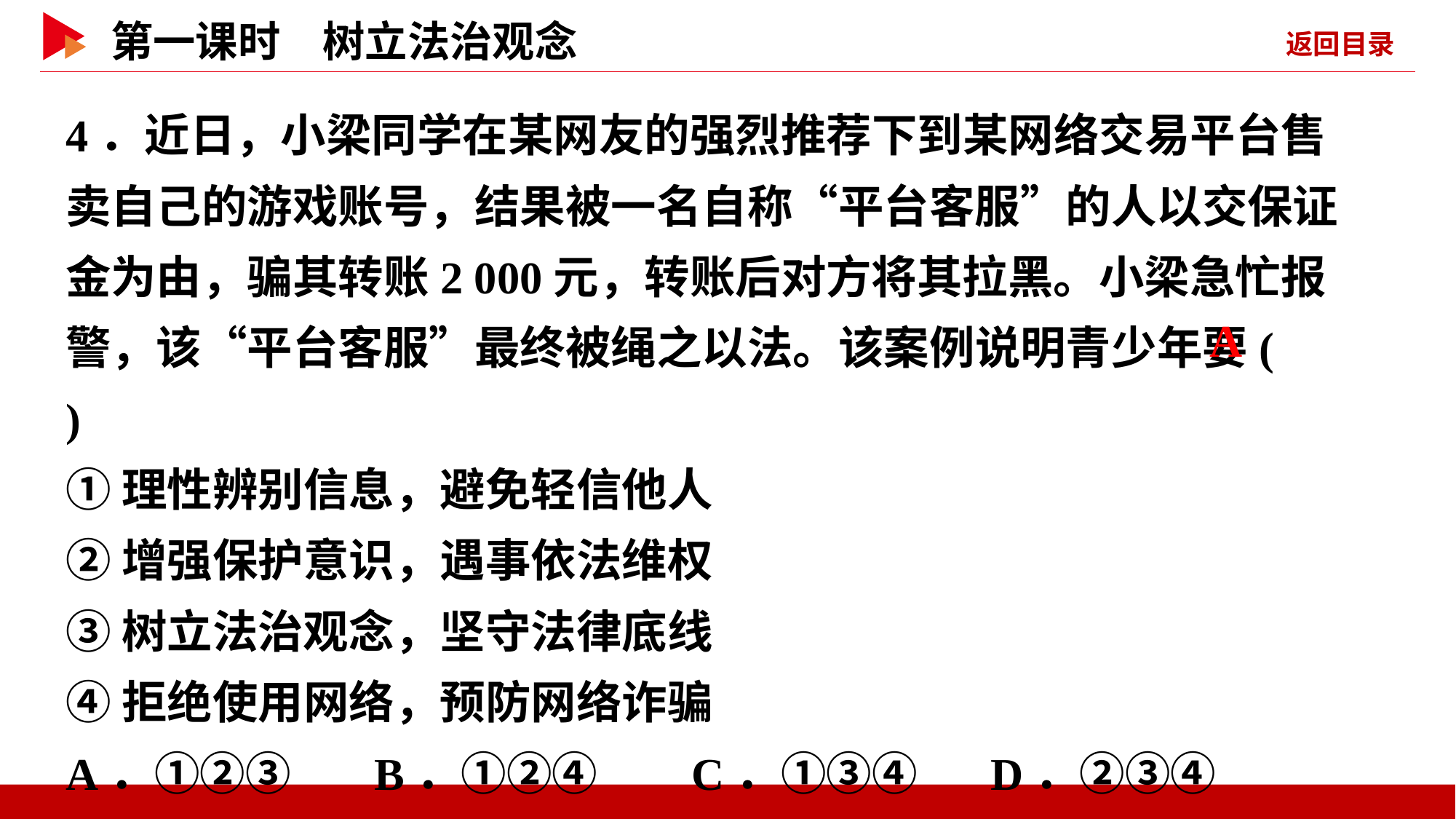

4．近日，小梁同学在某网友的强烈推荐下到某网络交易平台售卖自己的游戏账号，结果被一名自称“平台客服”的人以交保证金为由，骗其转账2 000元，转账后对方将其拉黑。小梁急忙报警，该“平台客服”最终被绳之以法。该案例说明青少年要(        )
①理性辨别信息，避免轻信他人
②增强保护意识，遇事依法维权
③树立法治观念，坚守法律底线
④拒绝使用网络，预防网络诈骗
A．①②③       B．①②④        C．①③④      D．②③④
   A